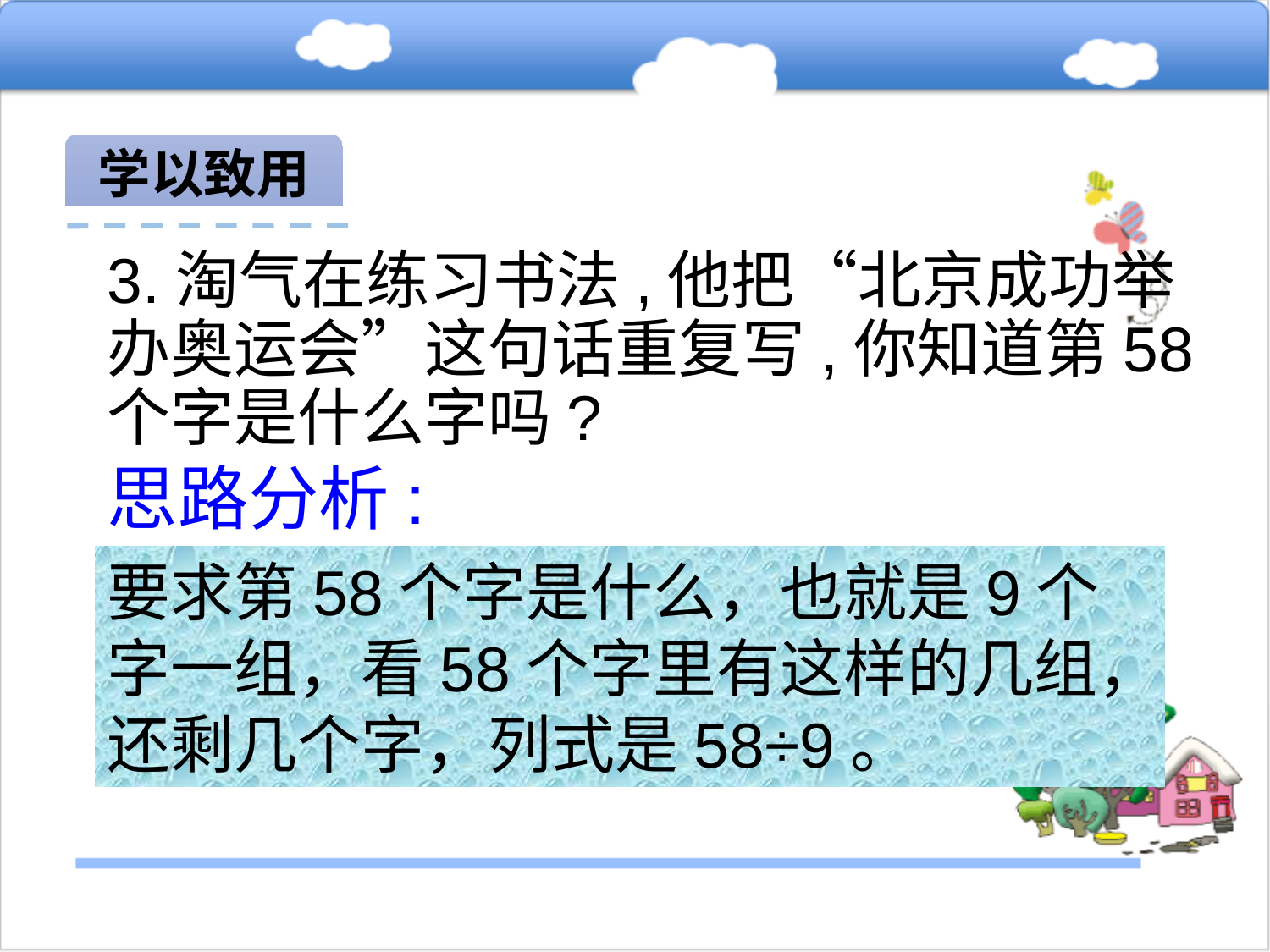

学以致用
3.淘气在练习书法,他把“北京成功举办奥运会”这句话重复写,你知道第58个字是什么字吗?
思路分析:
要求第58个字是什么，也就是9个字一组，看58个字里有这样的几组，还剩几个字，列式是58÷9。